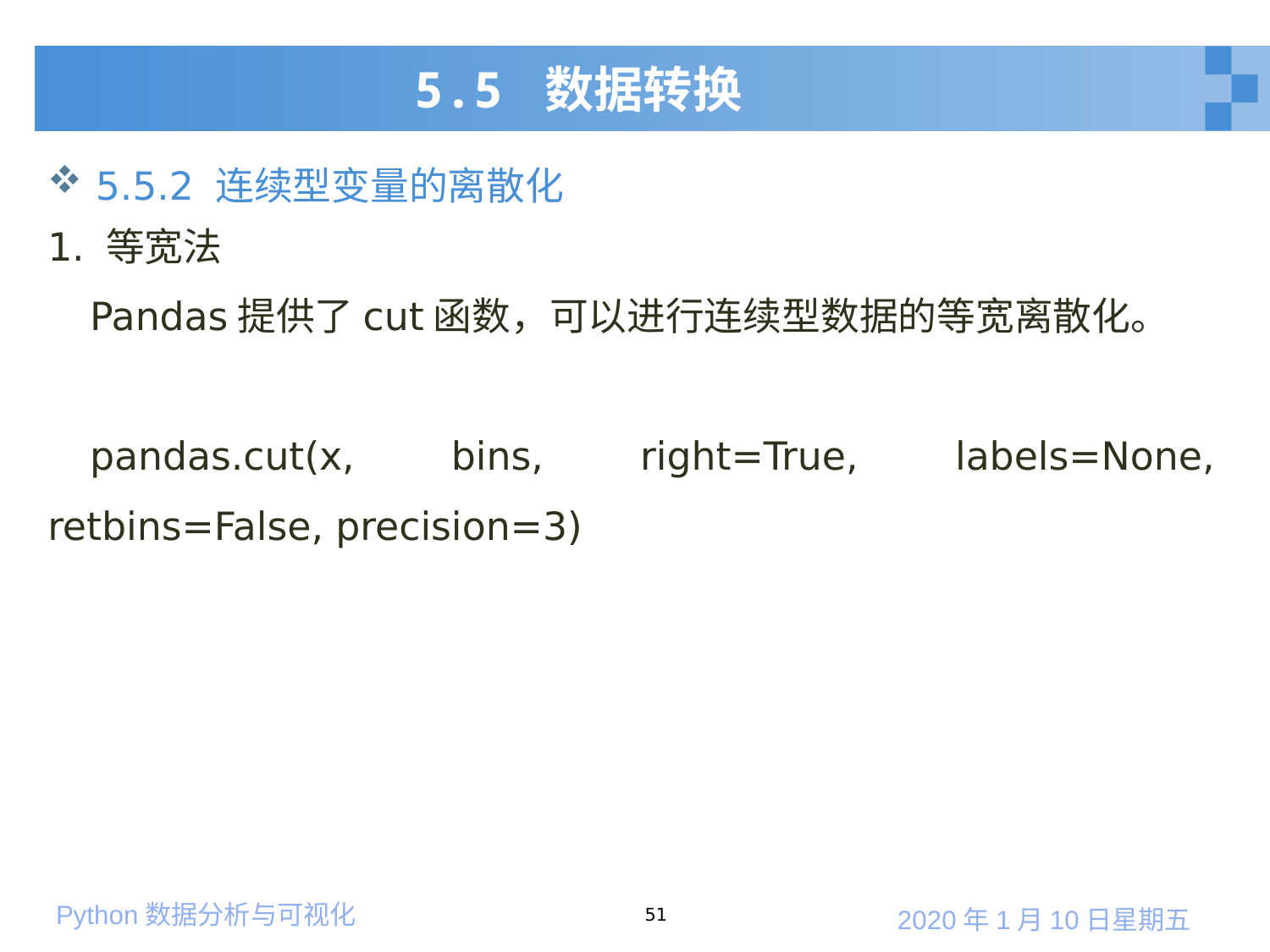

# 5.5 数据转换
5.5.2 连续型变量的离散化
1. 等宽法
Pandas提供了cut函数，可以进行连续型数据的等宽离散化。

pandas.cut(x, bins, right=True, labels=None, retbins=False, precision=3)
51
2020年1月10日星期五